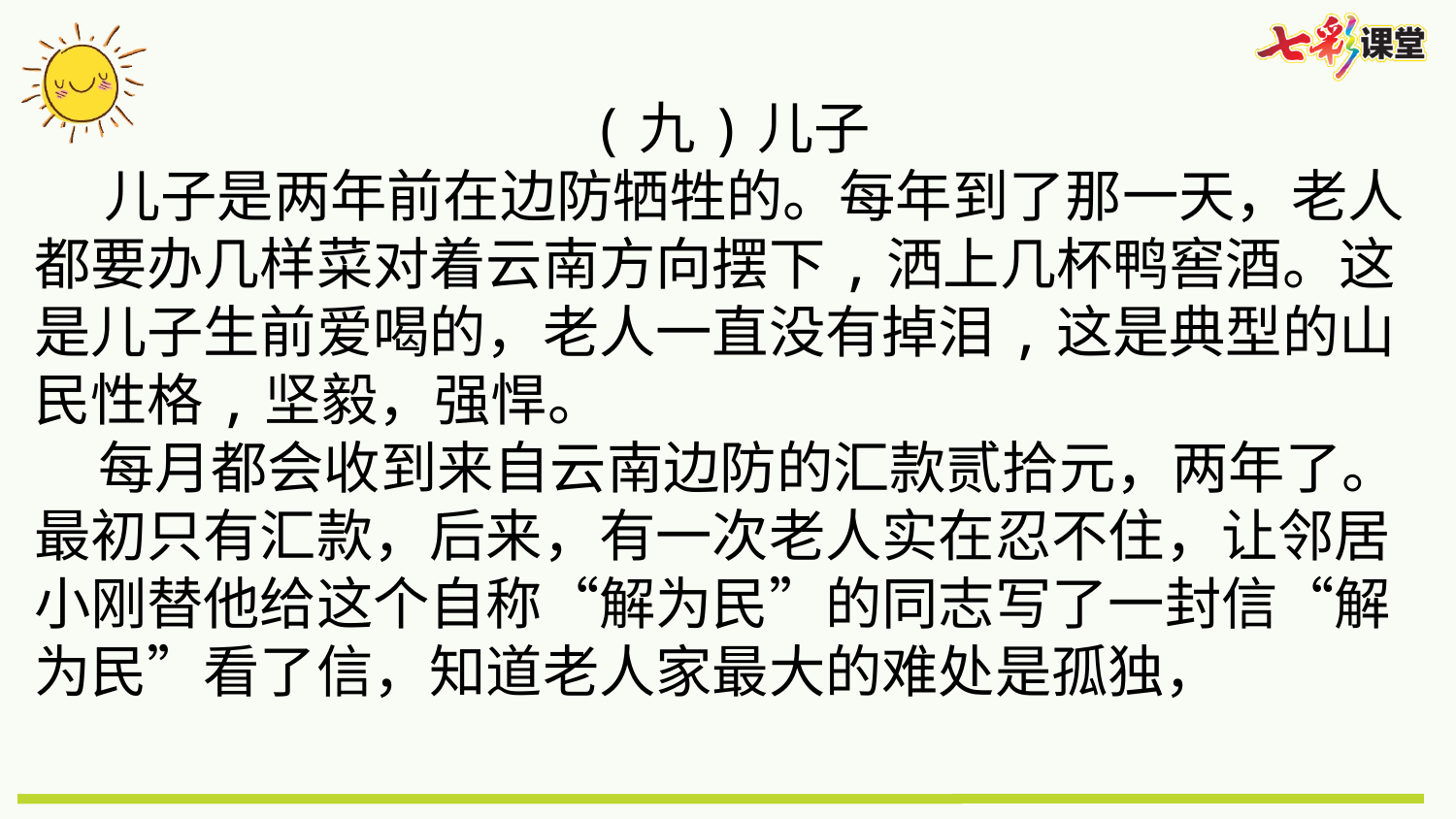

(九)儿子
      儿子是两年前在边防牺牲的。每年到了那一天，老人都要办几样菜对着云南方向摆下,洒上几杯鸭窖酒。这是儿子生前爱喝的，老人一直没有掉泪,这是典型的山民性格,坚毅，强悍。
    每月都会收到来自云南边防的汇款贰拾元，两年了。最初只有汇款，后来，有一次老人实在忍不住，让邻居小刚替他给这个自称“解为民”的同志写了一封信“解为民”看了信，知道老人家最大的难处是孤独，